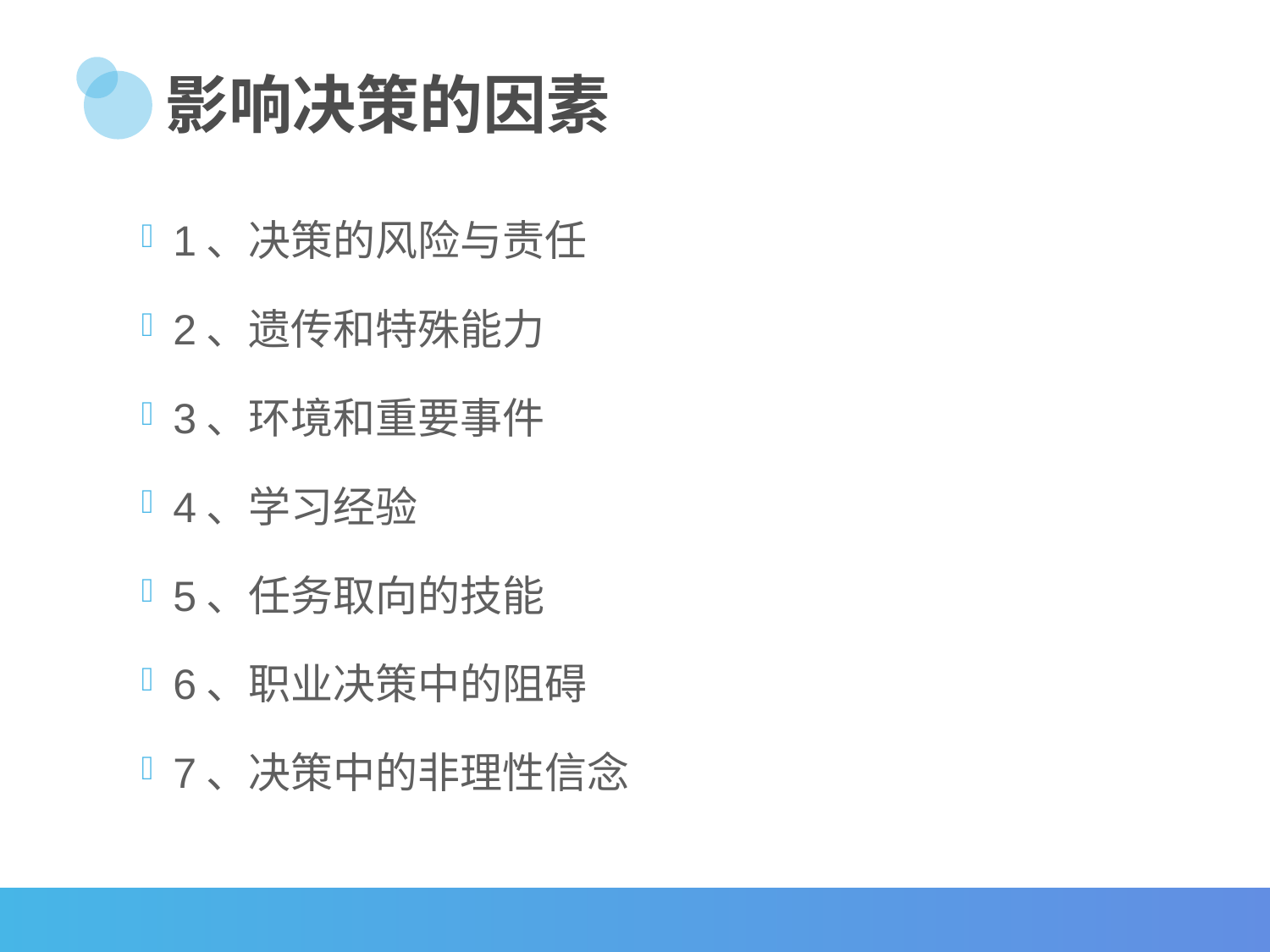

# 影响决策的因素
1、决策的风险与责任
2、遗传和特殊能力
3、环境和重要事件
4、学习经验
5、任务取向的技能
6、职业决策中的阻碍
7、决策中的非理性信念